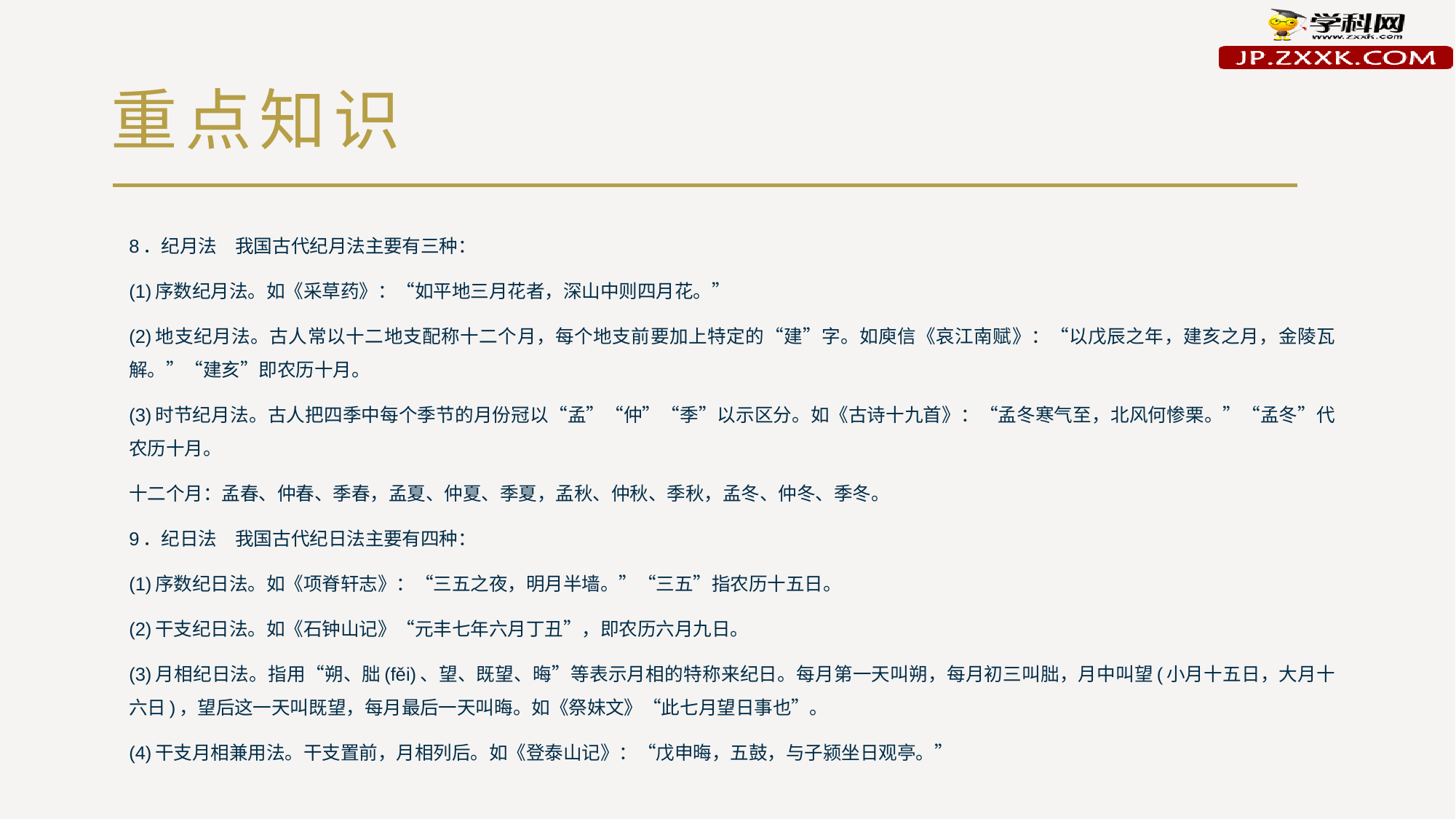

# 重点知识
8．纪月法　我国古代纪月法主要有三种：
(1)序数纪月法。如《采草药》：“如平地三月花者，深山中则四月花。”
(2)地支纪月法。古人常以十二地支配称十二个月，每个地支前要加上特定的“建”字。如庾信《哀江南赋》：“以戊辰之年，建亥之月，金陵瓦解。”“建亥”即农历十月。
(3)时节纪月法。古人把四季中每个季节的月份冠以“孟”“仲”“季”以示区分。如《古诗十九首》：“孟冬寒气至，北风何惨栗。”“孟冬”代农历十月。
十二个月：孟春、仲春、季春，孟夏、仲夏、季夏，孟秋、仲秋、季秋，孟冬、仲冬、季冬。
9．纪日法　我国古代纪日法主要有四种：
(1)序数纪日法。如《项脊轩志》：“三五之夜，明月半墙。”“三五”指农历十五日。
(2)干支纪日法。如《石钟山记》“元丰七年六月丁丑”，即农历六月九日。
(3)月相纪日法。指用“朔、朏(fěi)、望、既望、晦”等表示月相的特称来纪日。每月第一天叫朔，每月初三叫朏，月中叫望(小月十五日，大月十六日)，望后这一天叫既望，每月最后一天叫晦。如《祭妹文》“此七月望日事也”。
(4)干支月相兼用法。干支置前，月相列后。如《登泰山记》：“戊申晦，五鼓，与子颍坐日观亭。”